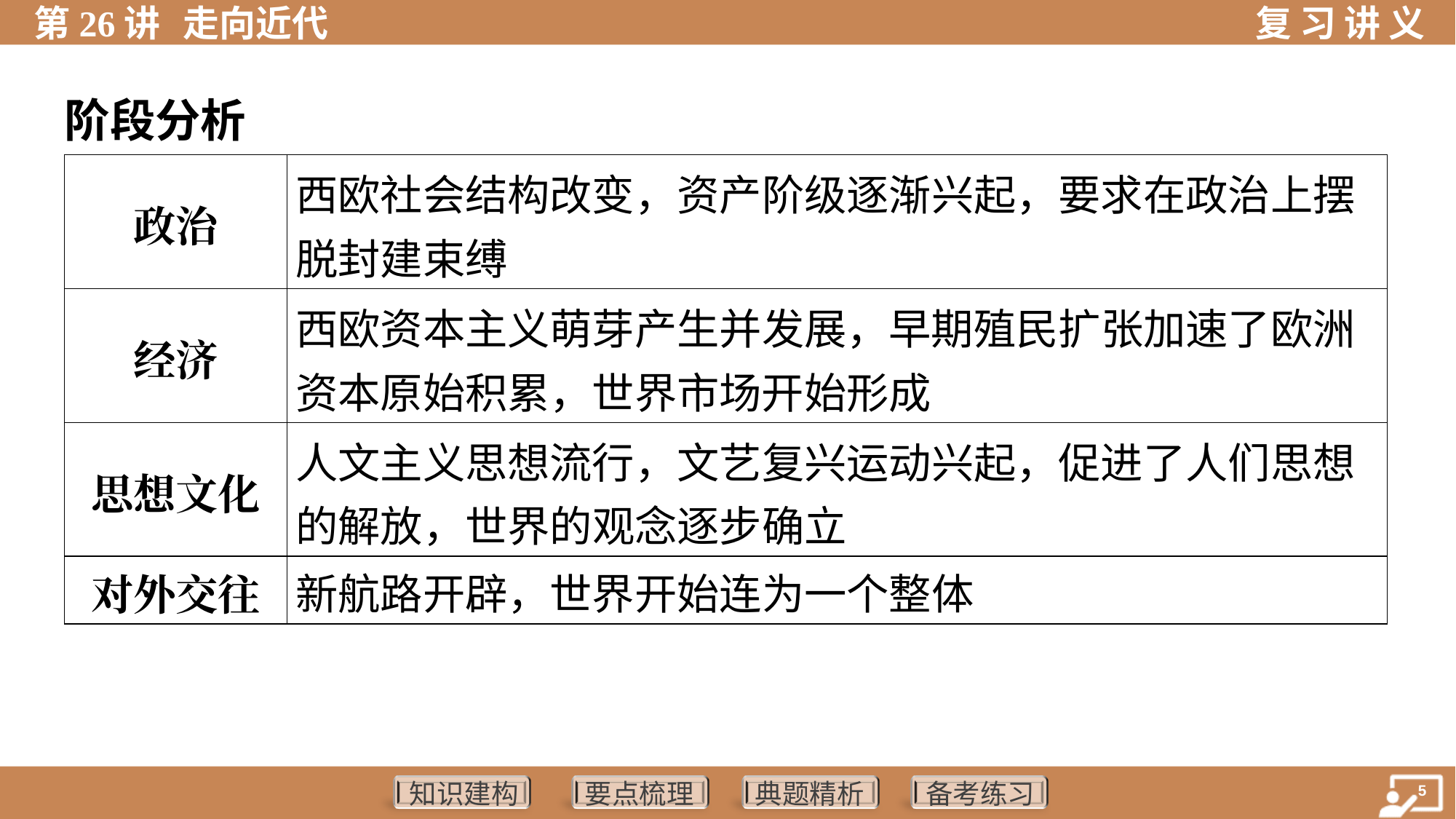

阶段分析
| 政治 | 西欧社会结构改变，资产阶级逐渐兴起，要求在政治上摆 脱封建束缚 |
| --- | --- |
| 经济 | 西欧资本主义萌芽产生并发展，早期殖民扩张加速了欧洲 资本原始积累，世界市场开始形成 |
| 思想文化 | 人文主义思想流行，文艺复兴运动兴起，促进了人们思想 的解放，世界的观念逐步确立 |
| 对外交往 | 新航路开辟，世界开始连为一个整体 |